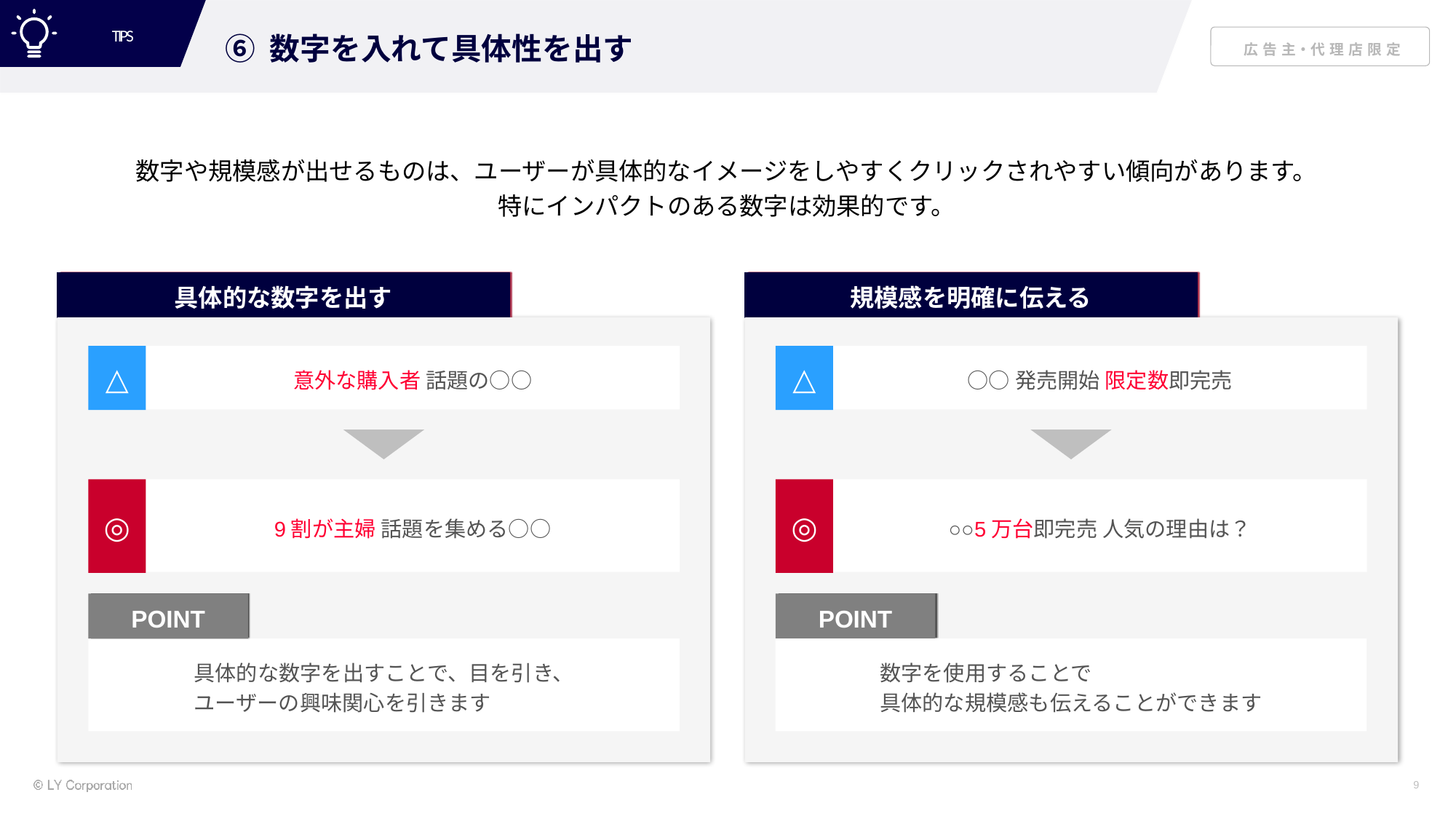

TIPS
⑥ 数字を入れて具体性を出す
数字や規模感が出せるものは、ユーザーが具体的なイメージをしやすくクリックされやすい傾向があります。
特にインパクトのある数字は効果的です。
具体的な数字を出す
規模感を明確に伝える

△
意外な購入者 話題の○○
△
○○発売開始 限定数即完売

◎
9割が主婦 話題を集める○○
◎
○○5万台即完売 人気の理由は？
POINT
POINT
具体的な数字を出すことで、目を引き、
ユーザーの興味関心を引きます
数字を使用することで
具体的な規模感も伝えることができます